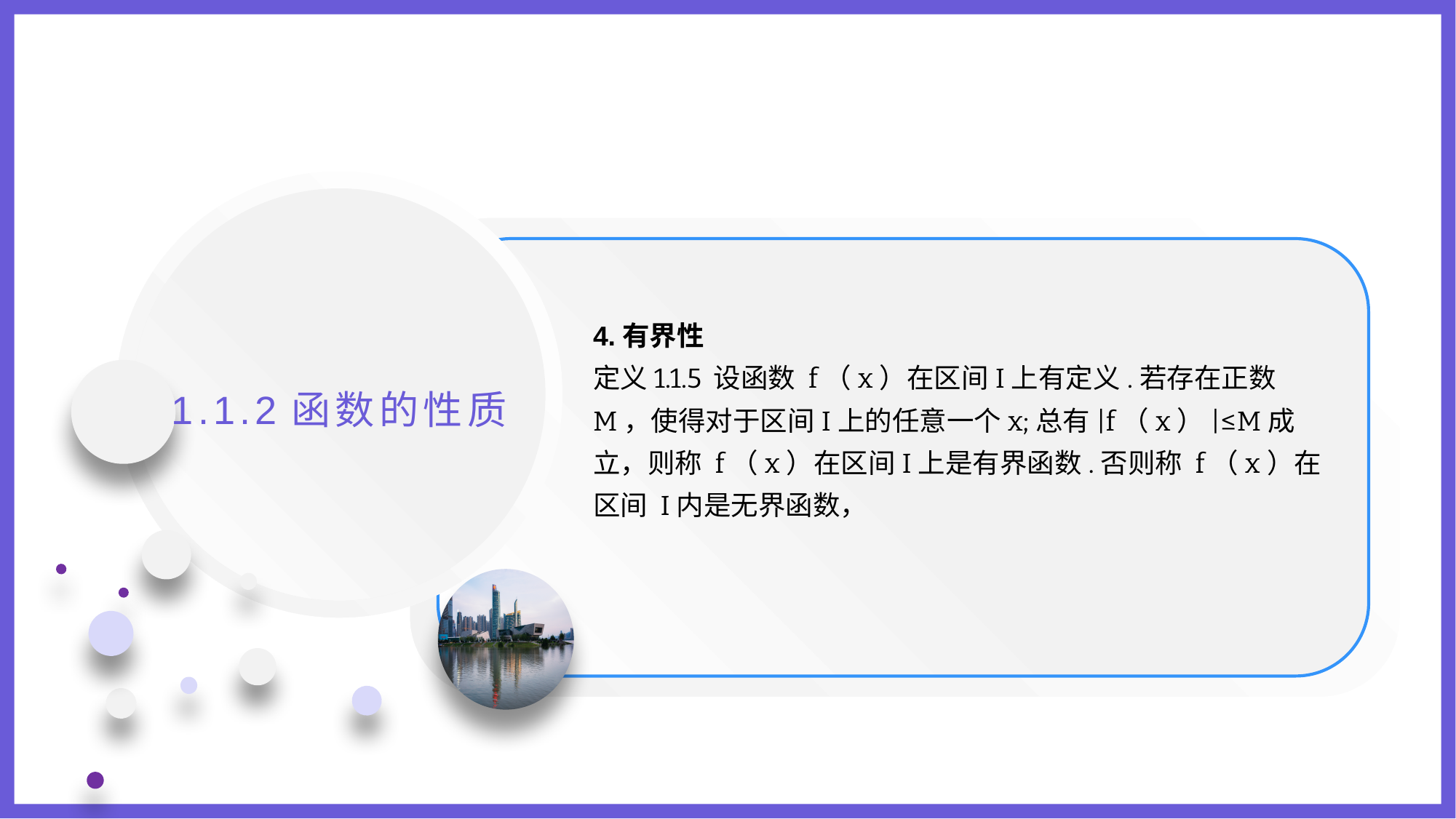

4.有界性
定义1.1.5 设函数 f（x）在区间I上有定义.若存在正数 M，使得对于区间I上的任意一个x;总有|f（x）|≤M成立，则称 f（x）在区间I上是有界函数.否则称 f（x）在区间 I内是无界函数，

1.1.2函数的性质